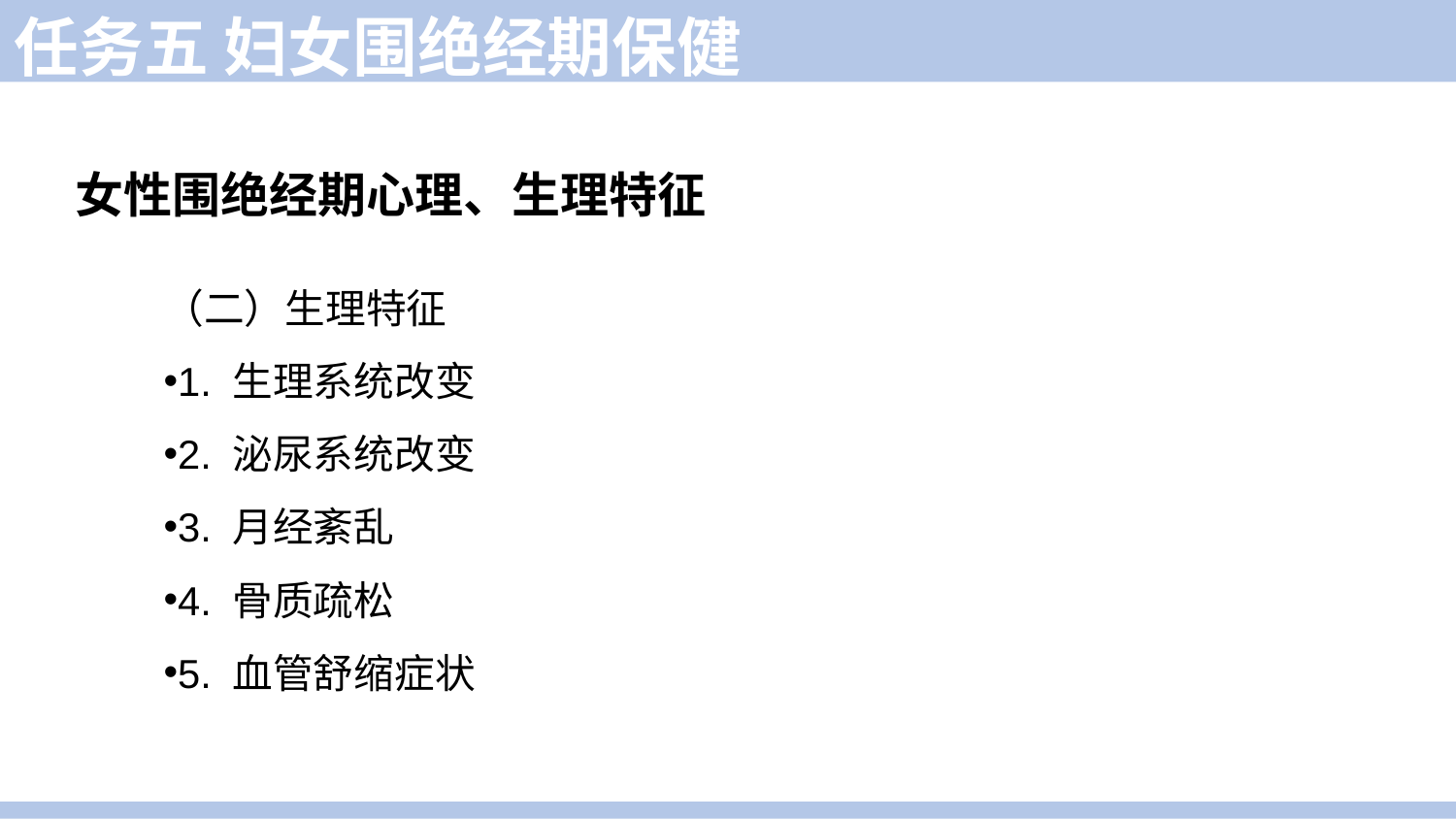

任务五 妇女围绝经期保健
女性围绝经期心理、生理特征
（二）生理特征
1. 生理系统改变
2. 泌尿系统改变
3. 月经紊乱
4. 骨质疏松
5. 血管舒缩症状